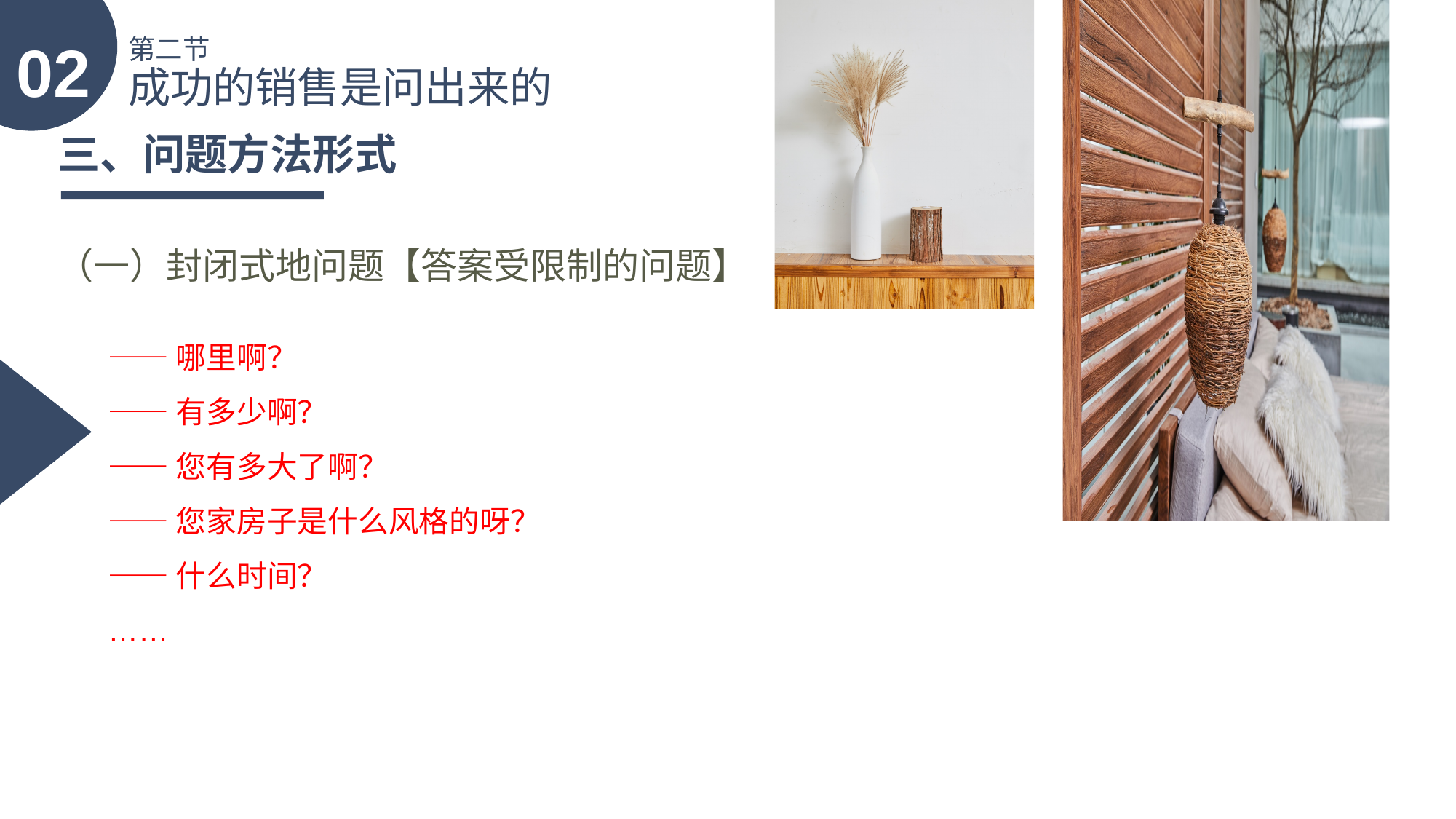

02
第二节
成功的销售是问出来的
三、问题方法形式

（一）封闭式地问题【答案受限制的问题】
——哪里啊？
——有多少啊？
——您有多大了啊？
——您家房子是什么风格的呀？
——什么时间？
……